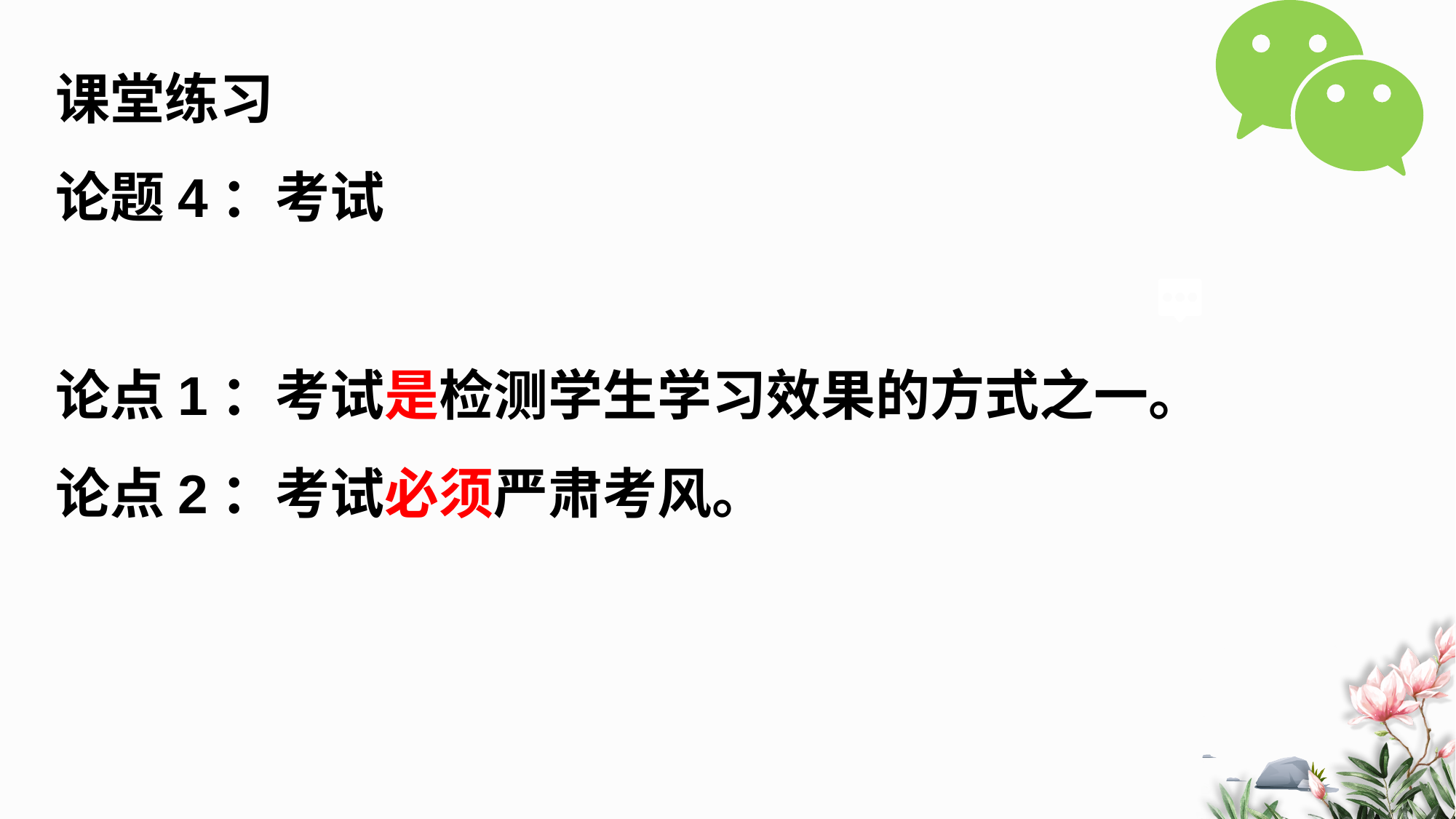

课堂练习
论题4：考试

论点1：考试是检测学生学习效果的方式之一。
论点2：考试必须严肃考风。